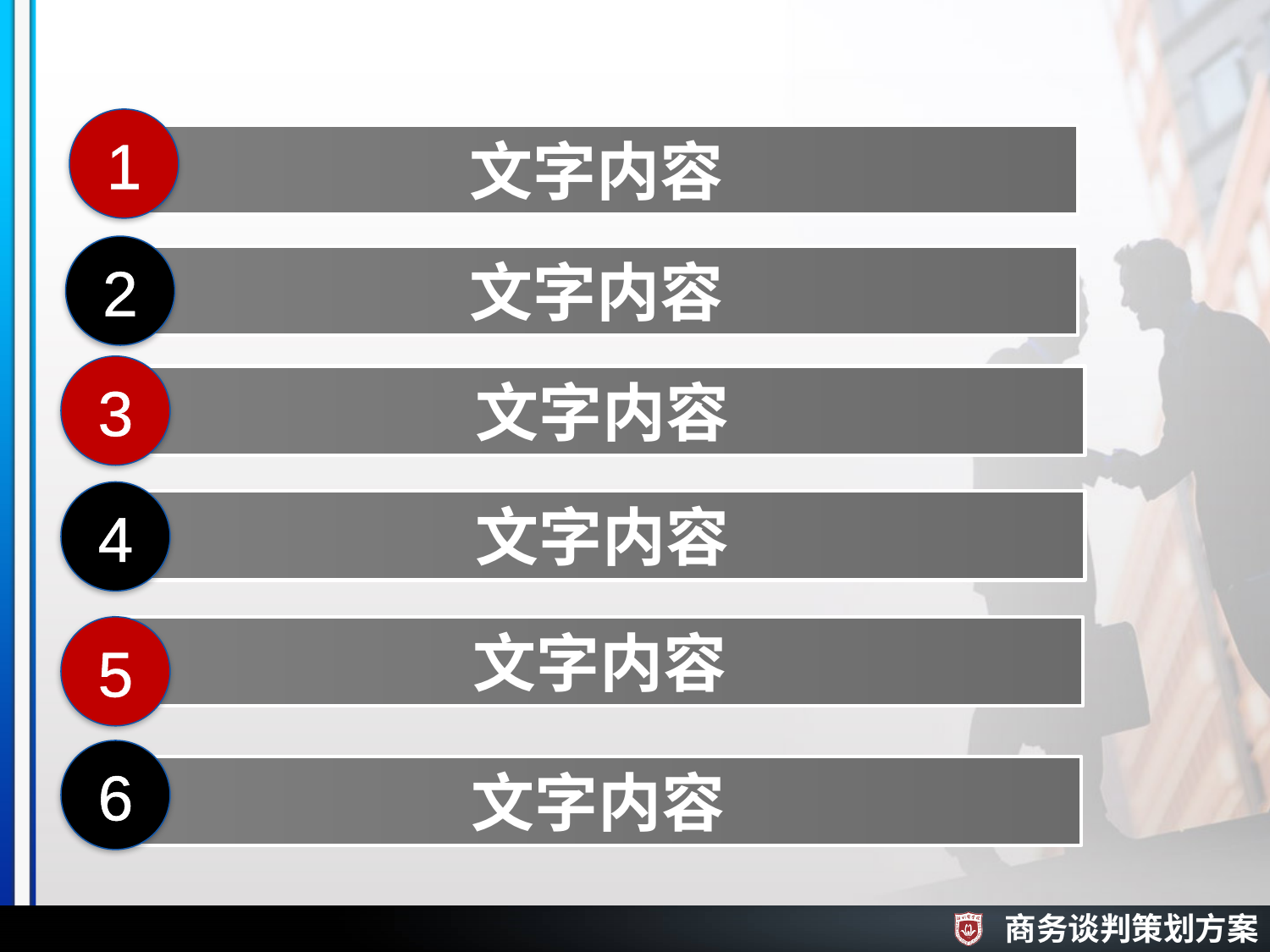

1
文字内容
2
文字内容
3
文字内容
4
文字内容
5
文字内容
6
文字内容